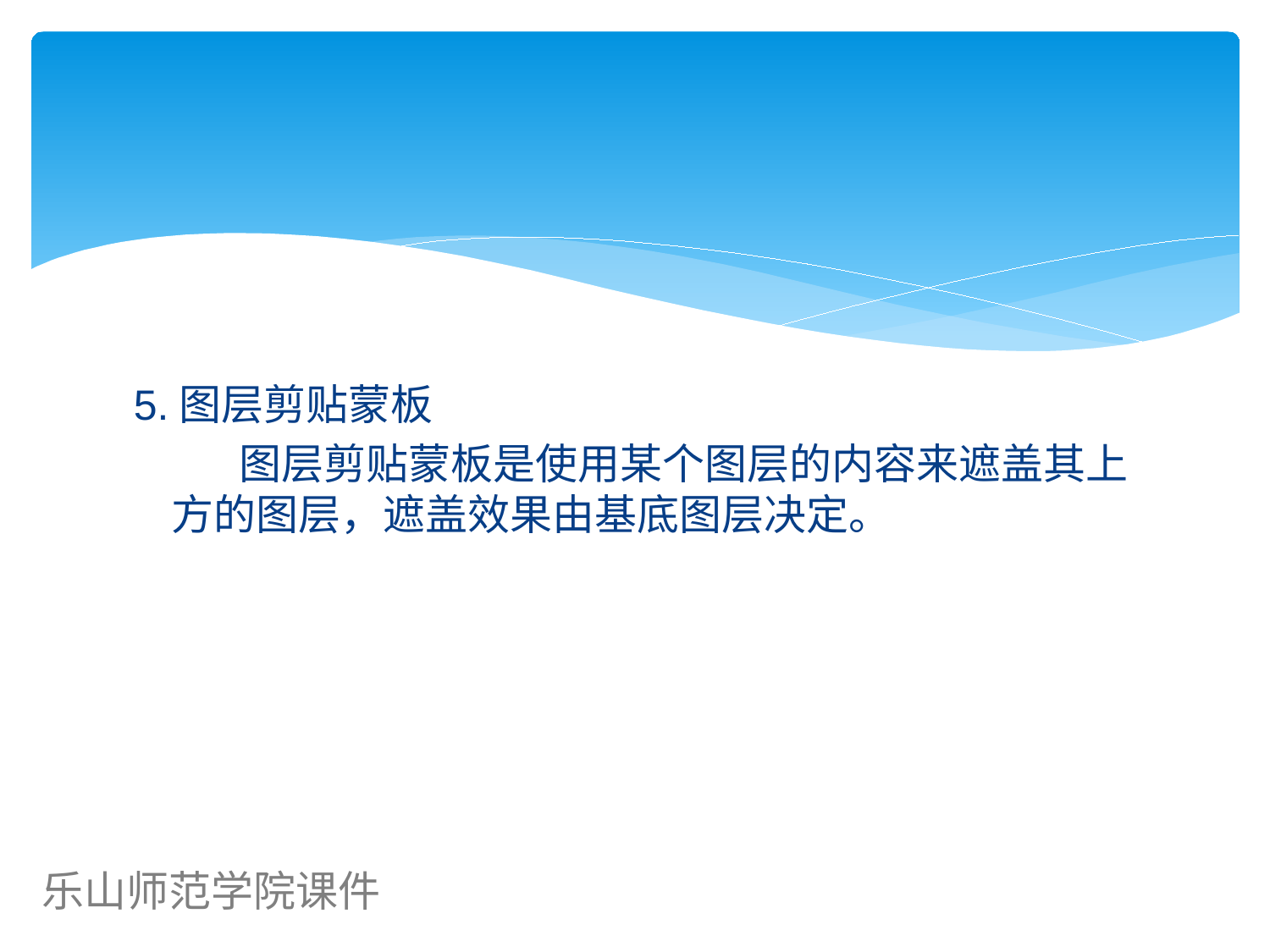

#
5.图层剪贴蒙板
          图层剪贴蒙板是使用某个图层的内容来遮盖其上方的图层，遮盖效果由基底图层决定。